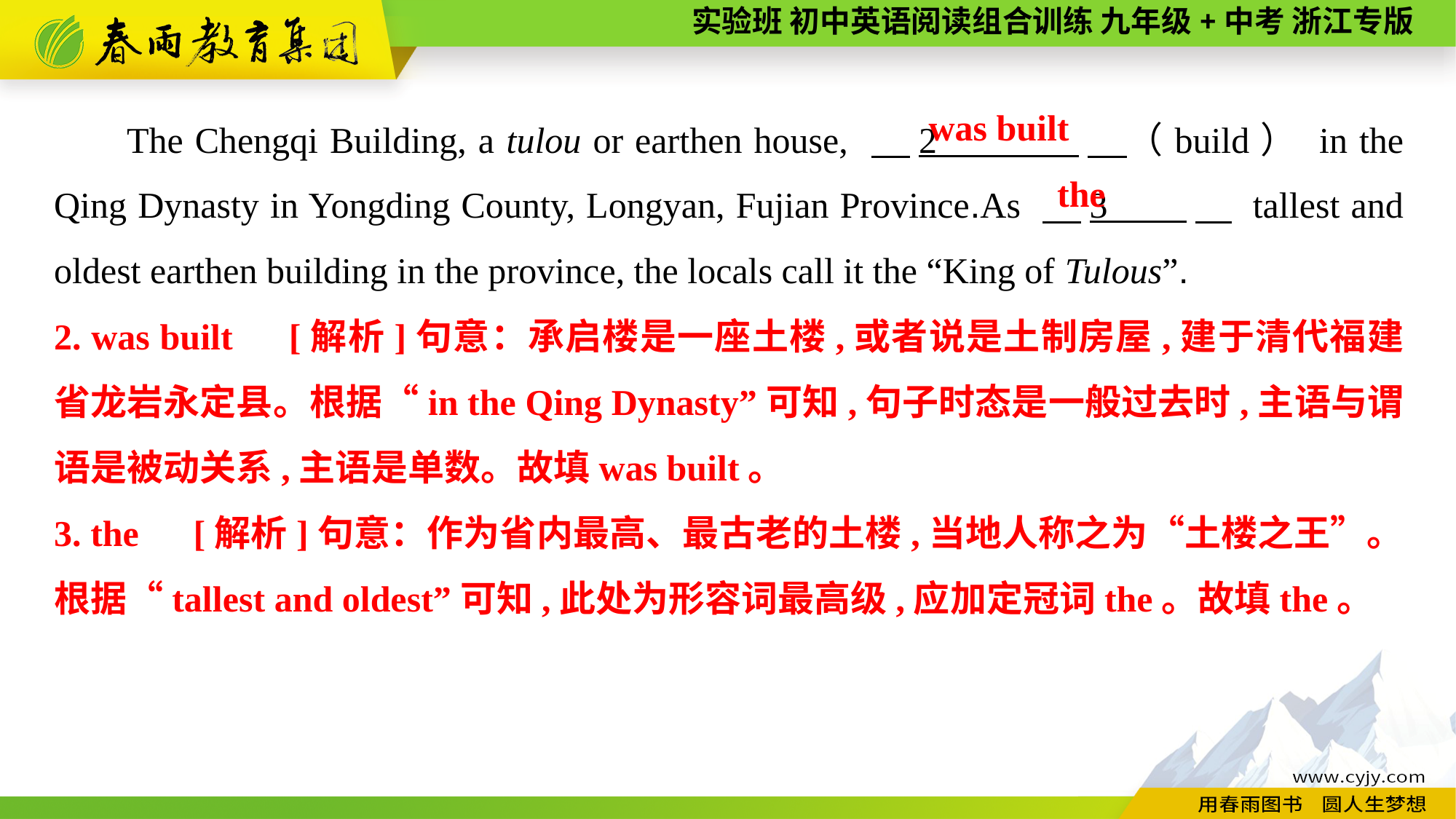

The Chengqi Building, a tulou or earthen house, 　2            　（build） in the Qing Dynasty in Yongding County, Longyan, Fujian Province.As 　3       　 tallest and oldest earthen building in the province, the locals call it the “King of Tulous”.
was built
the
2. was built　[解析]句意：承启楼是一座土楼,或者说是土制房屋,建于清代福建省龙岩永定县。根据“in the Qing Dynasty”可知,句子时态是一般过去时,主语与谓语是被动关系,主语是单数。故填was built。
3. the　[解析]句意：作为省内最高、最古老的土楼,当地人称之为“土楼之王”。根据“tallest and oldest”可知,此处为形容词最高级,应加定冠词the。故填the。